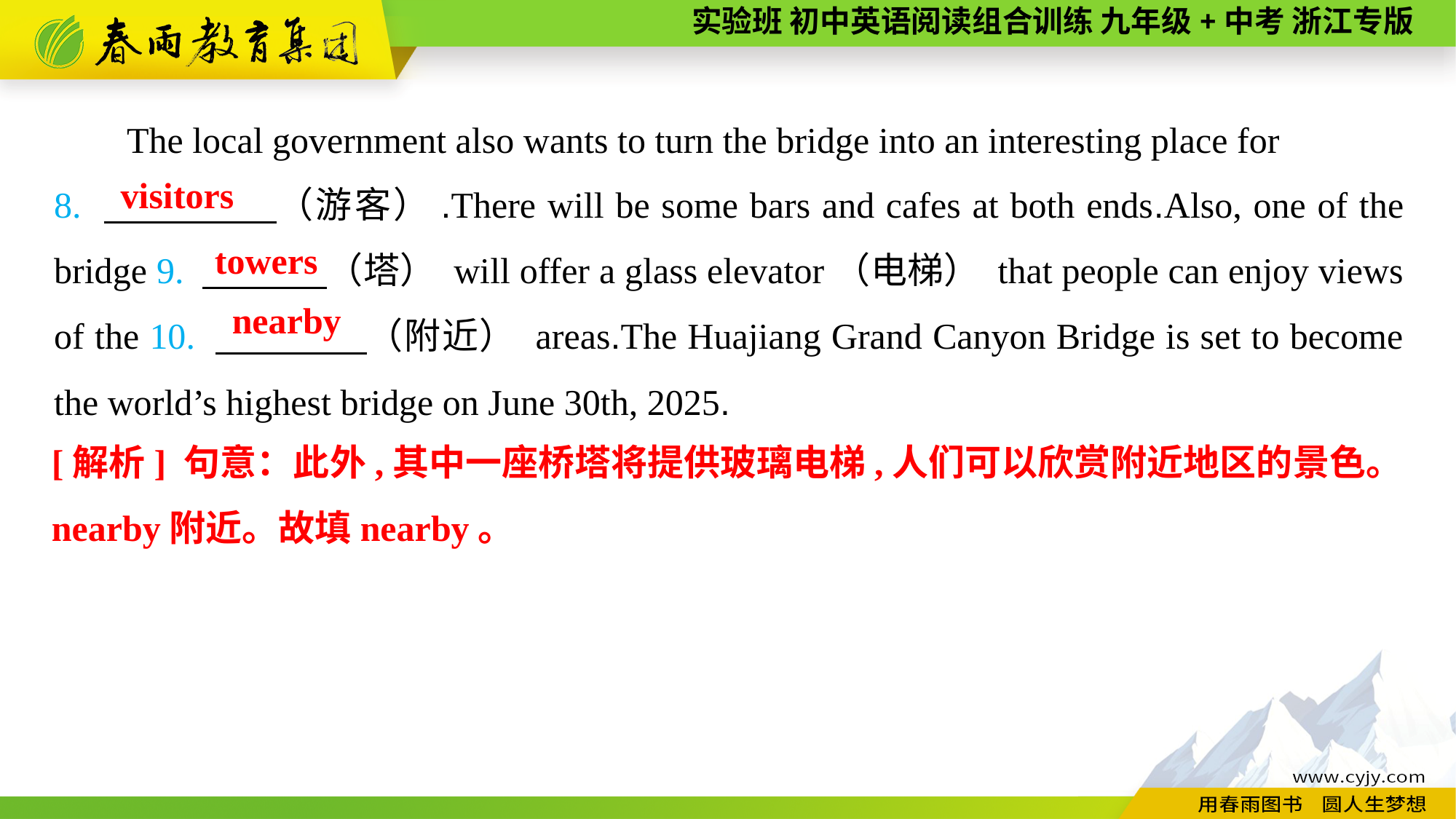

The local government also wants to turn the bridge into an interesting place for
8. 　         　（游客）.There will be some bars and cafes at both ends.Also, one of the bridge 9. 　      　（塔） will offer a glass elevator（电梯） that people can enjoy views of the 10. 　        　（附近） areas.The Huajiang Grand Canyon Bridge is set to become the world’s highest bridge on June 30th, 2025.
 visitors
towers
nearby
[解析] 句意：此外,其中一座桥塔将提供玻璃电梯,人们可以欣赏附近地区的景色。nearby附近。故填nearby。